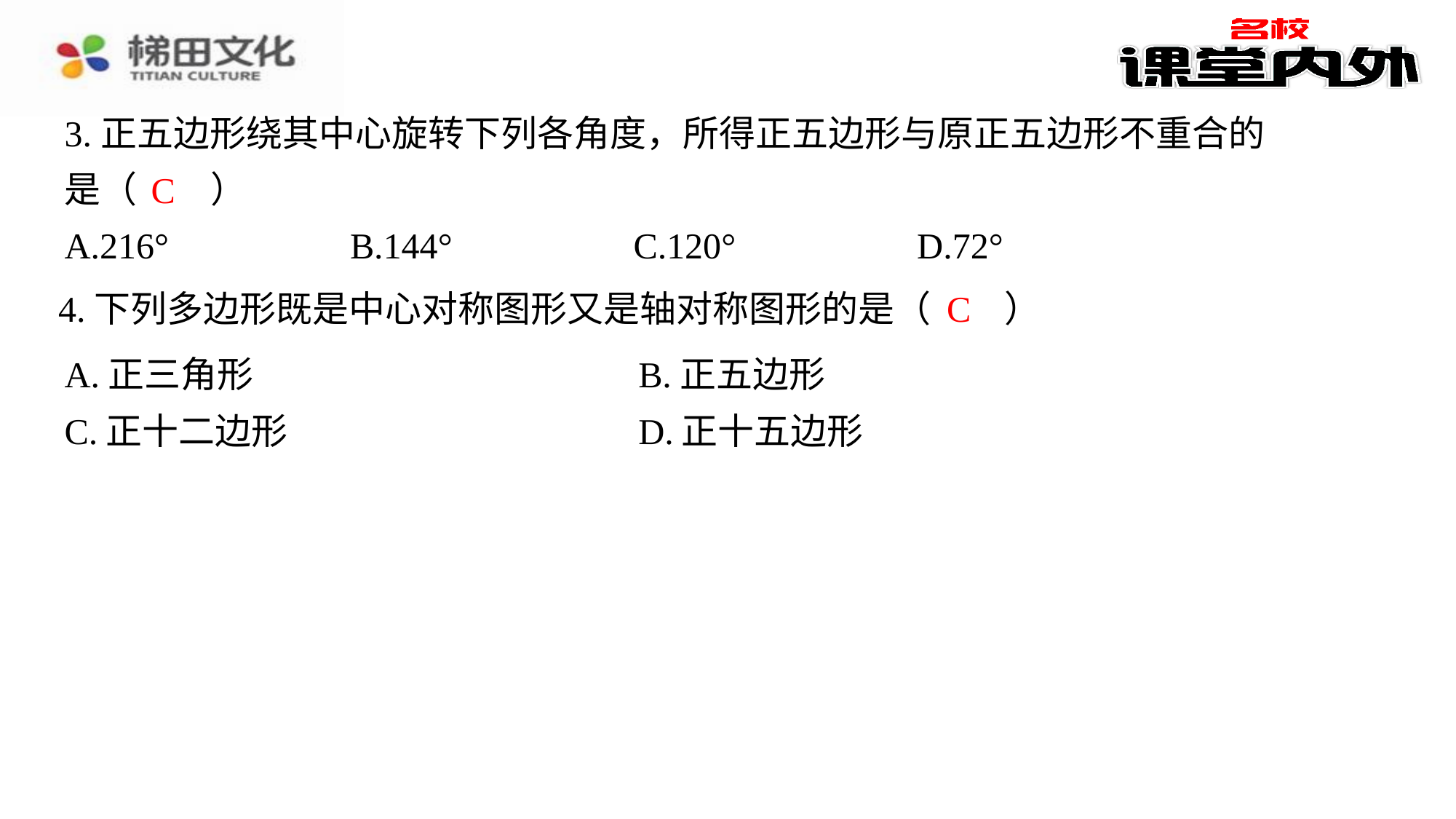

3.正五边形绕其中心旋转下列各角度，所得正五边形与原正五边形不重合的
是（　C　）
C
| A.216° | B.144° | C.120° | D.72° |
| --- | --- | --- | --- |
C
4.下列多边形既是中心对称图形又是轴对称图形的是（　C　）
| A.正三角形 | B.正五边形 |
| --- | --- |
| C.正十二边形 | D.正十五边形 |